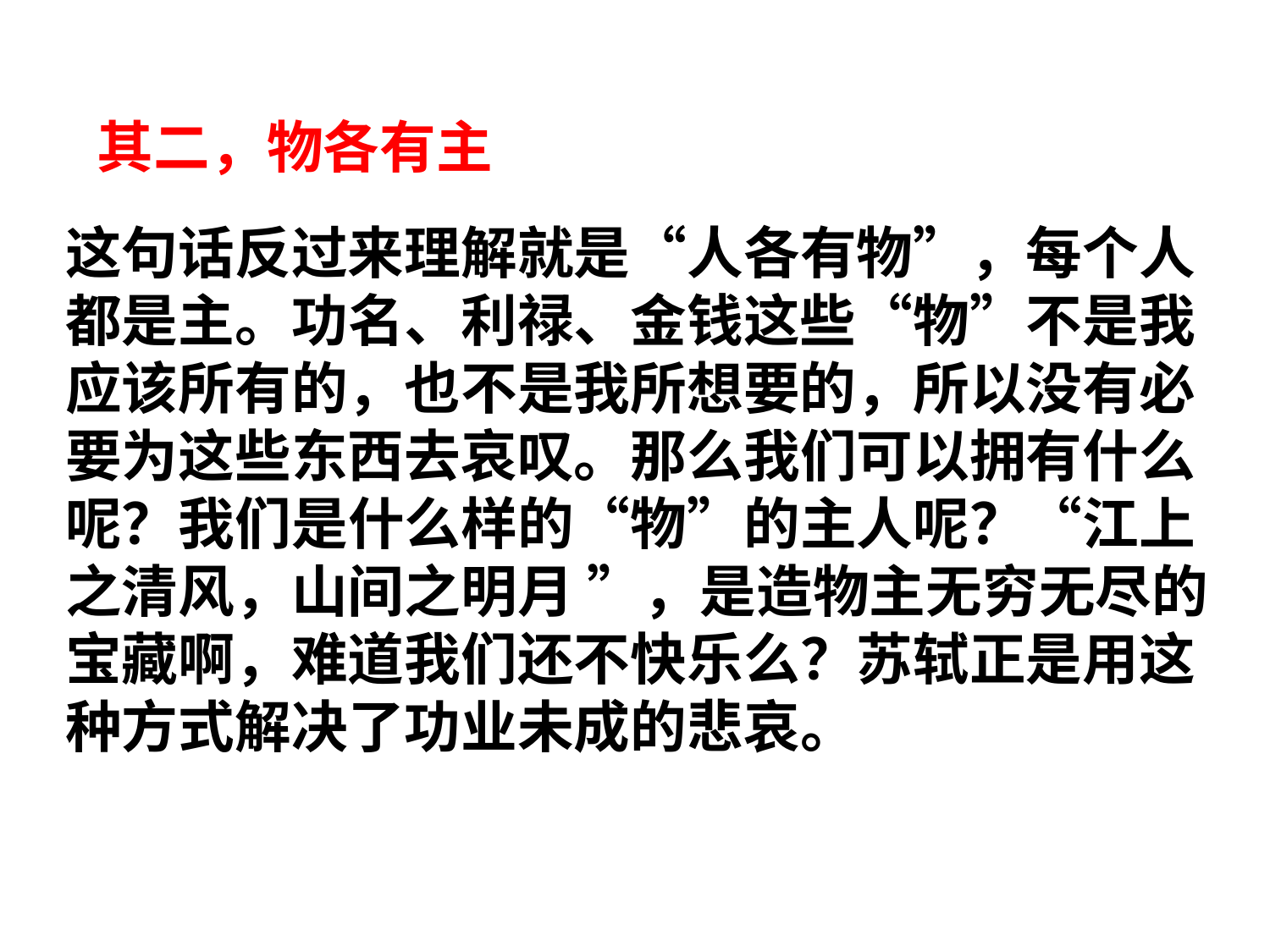

其二，物各有主
这句话反过来理解就是“人各有物”，每个人都是主。功名、利禄、金钱这些“物”不是我应该所有的，也不是我所想要的，所以没有必要为这些东西去哀叹。那么我们可以拥有什么呢？我们是什么样的“物”的主人呢？“江上之清风，山间之明月 ”，是造物主无穷无尽的宝藏啊，难道我们还不快乐么？苏轼正是用这种方式解决了功业未成的悲哀。